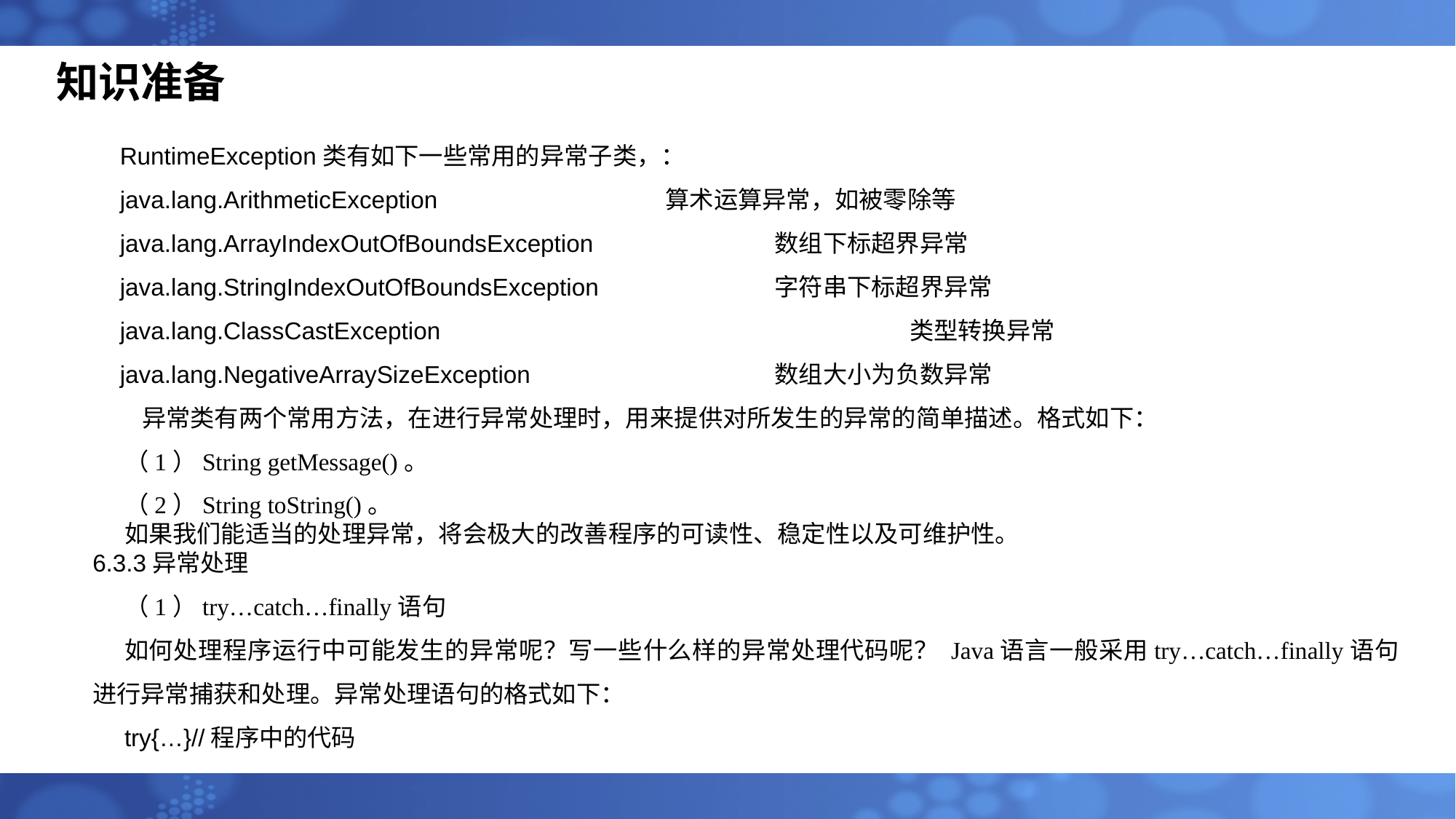

知识准备
RuntimeException类有如下一些常用的异常子类，：
java.lang.ArithmeticException			算术运算异常，如被零除等
java.lang.ArrayIndexOutOfBoundsException		数组下标超界异常
java.lang.StringIndexOutOfBoundsException		字符串下标超界异常
java.lang.ClassCastException					   类型转换异常
java.lang.NegativeArraySizeException			数组大小为负数异常
   异常类有两个常用方法，在进行异常处理时，用来提供对所发生的异常的简单描述。格式如下：
（1）String getMessage()。
（2）String toString()。
如果我们能适当的处理异常，将会极大的改善程序的可读性、稳定性以及可维护性。
6.3.3异常处理
（1）try…catch…finally语句
如何处理程序运行中可能发生的异常呢？写一些什么样的异常处理代码呢？ Java语言一般采用try…catch…finally语句进行异常捕获和处理。异常处理语句的格式如下：
try{…}//程序中的代码